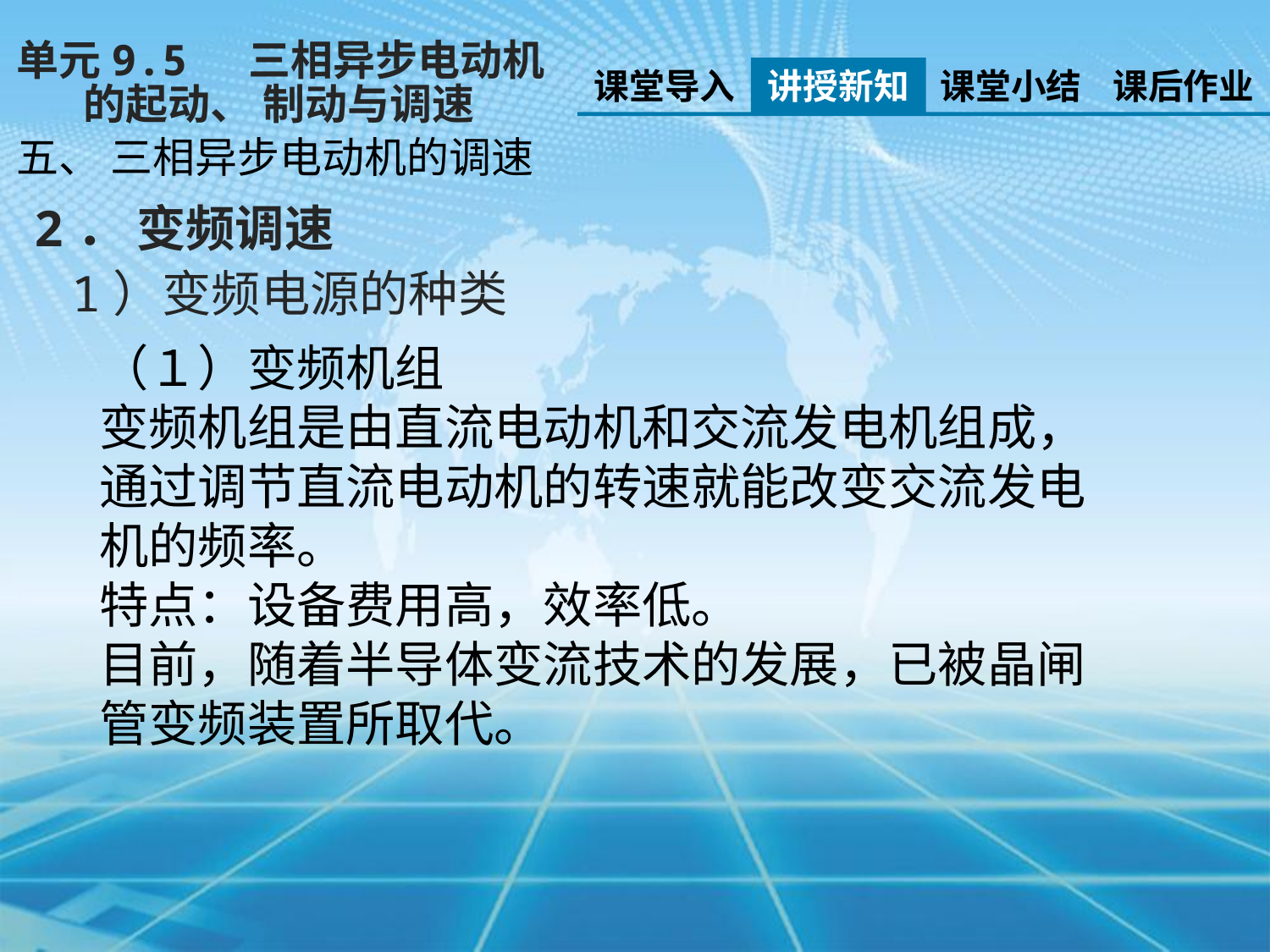

单元9.5  三相异步电动机
      的起动、 制动与调速
课堂导入
讲授新知
课堂小结
课后作业
五、 三相异步电动机的调速

2． 变频调速
1）变频电源的种类
（１）变频机组
变频机组是由直流电动机和交流发电机组成，通过调节直流电动机的转速就能改变交流发电机的频率。
特点：设备费用高，效率低。
目前，随着半导体变流技术的发展，已被晶闸管变频装置所取代。